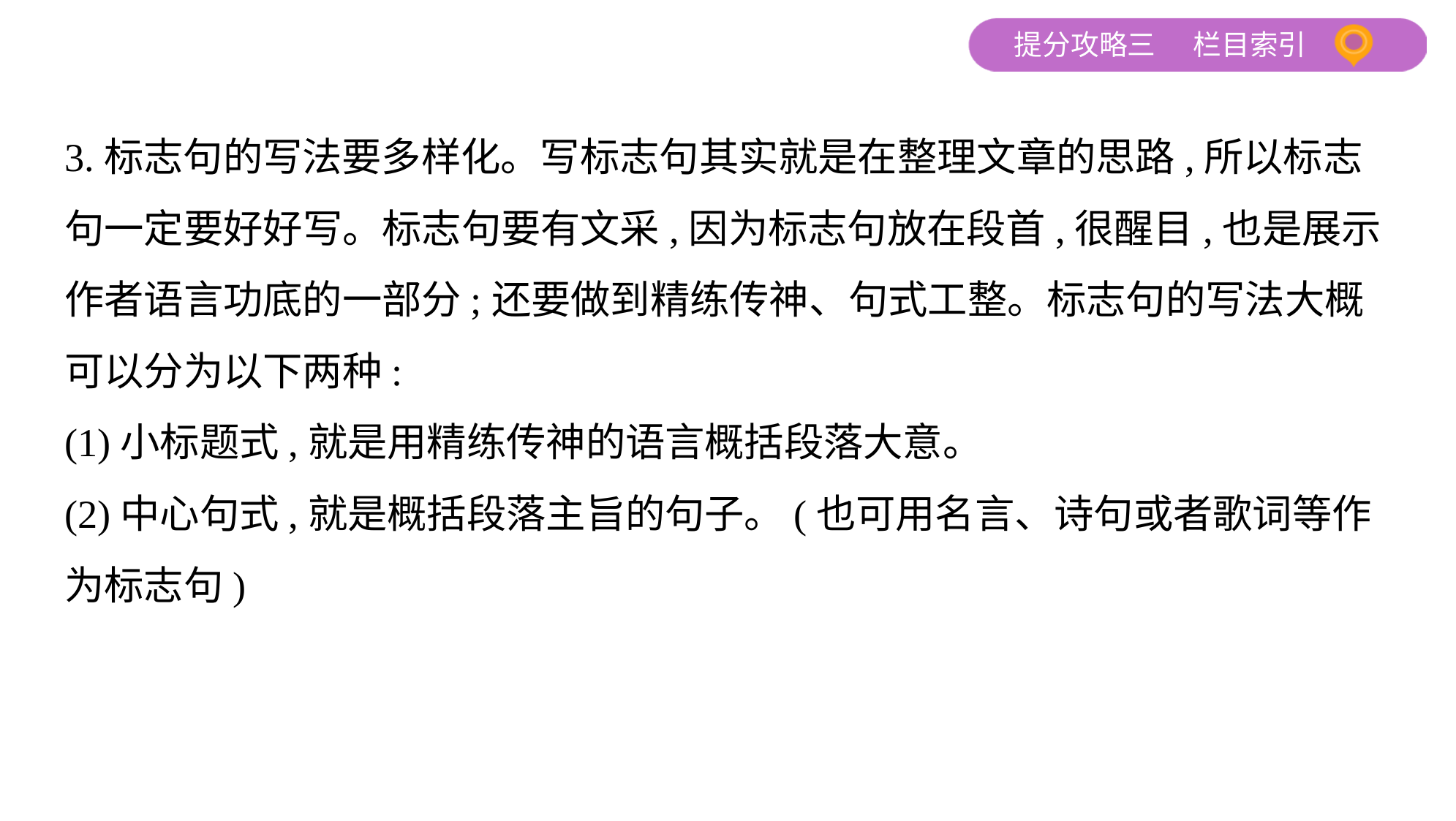

3.标志句的写法要多样化。写标志句其实就是在整理文章的思路,所以标志
句一定要好好写。标志句要有文采,因为标志句放在段首,很醒目,也是展示
作者语言功底的一部分;还要做到精练传神、句式工整。标志句的写法大概
可以分为以下两种:
(1)小标题式,就是用精练传神的语言概括段落大意。
(2)中心句式,就是概括段落主旨的句子。(也可用名言、诗句或者歌词等作
为标志句)